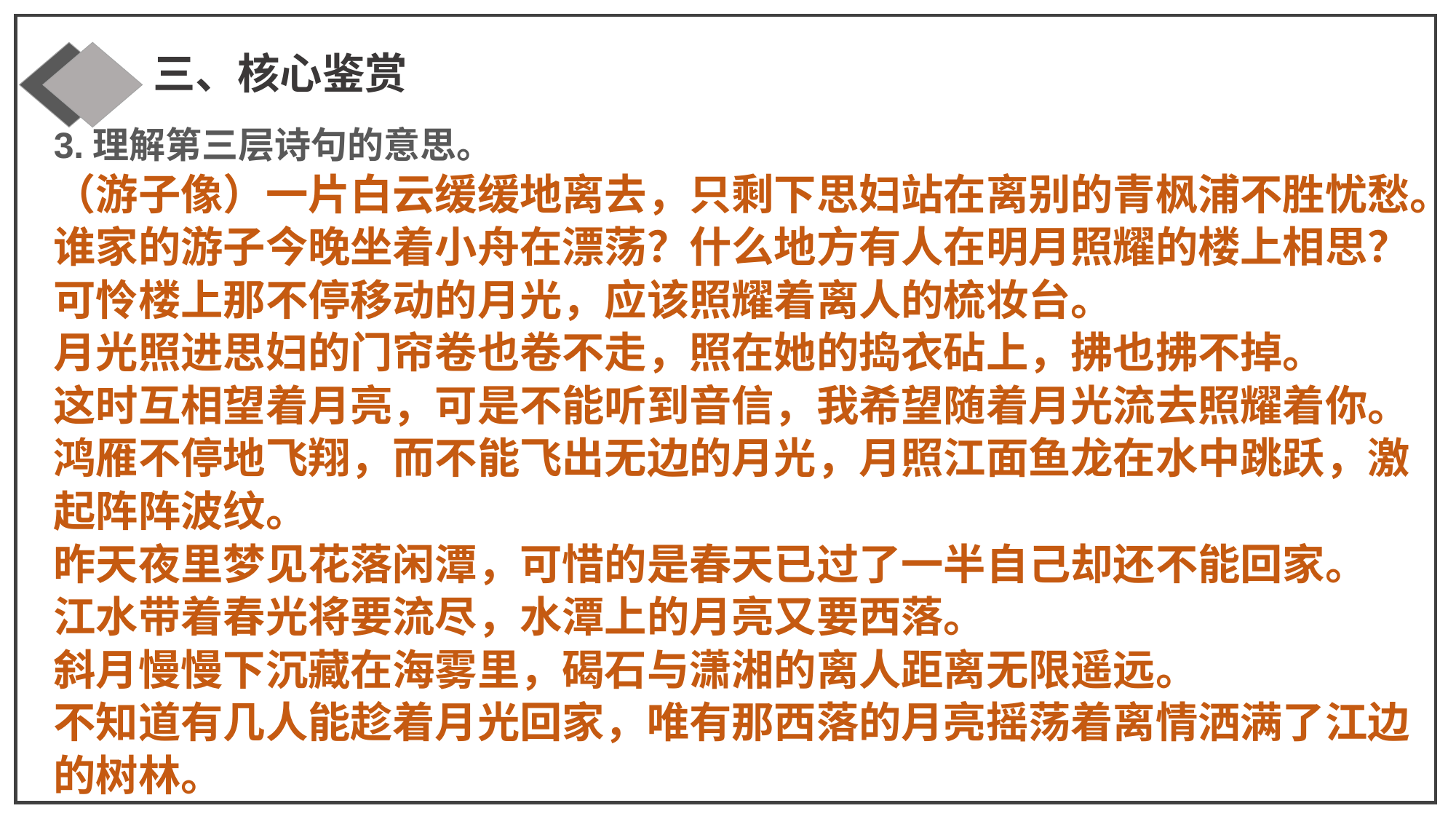

三、核心鉴赏

3.理解第三层诗句的意思。
（游子像）一片白云缓缓地离去，只剩下思妇站在离别的青枫浦不胜忧愁。
谁家的游子今晚坐着小舟在漂荡？什么地方有人在明月照耀的楼上相思？
可怜楼上那不停移动的月光，应该照耀着离人的梳妆台。
月光照进思妇的门帘卷也卷不走，照在她的捣衣砧上，拂也拂不掉。
这时互相望着月亮，可是不能听到音信，我希望随着月光流去照耀着你。
鸿雁不停地飞翔，而不能飞出无边的月光，月照江面鱼龙在水中跳跃，激起阵阵波纹。
昨天夜里梦见花落闲潭，可惜的是春天已过了一半自己却还不能回家。
江水带着春光将要流尽，水潭上的月亮又要西落。
斜月慢慢下沉藏在海雾里，碣石与潇湘的离人距离无限遥远。
不知道有几人能趁着月光回家，唯有那西落的月亮摇荡着离情洒满了江边的树林。